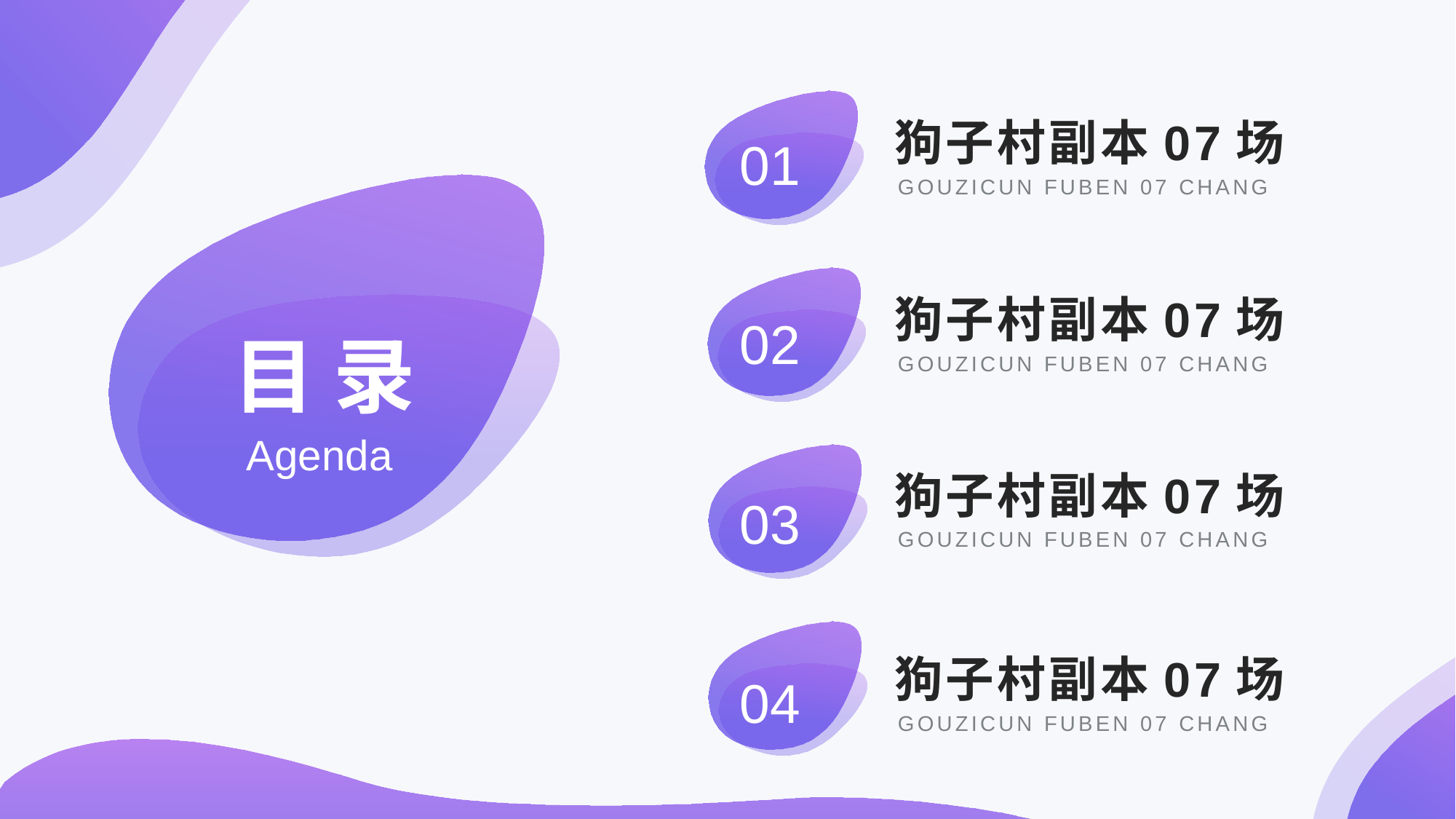

狗子村副本07场
01

GOUZICUN FUBEN 07 CHANG

狗子村副本07场

02

目 录
GOUZICUN FUBEN 07 CHANG
Agenda

狗子村副本07场
03

GOUZICUN FUBEN 07 CHANG

狗子村副本07场

04

GOUZICUN FUBEN 07 CHANG